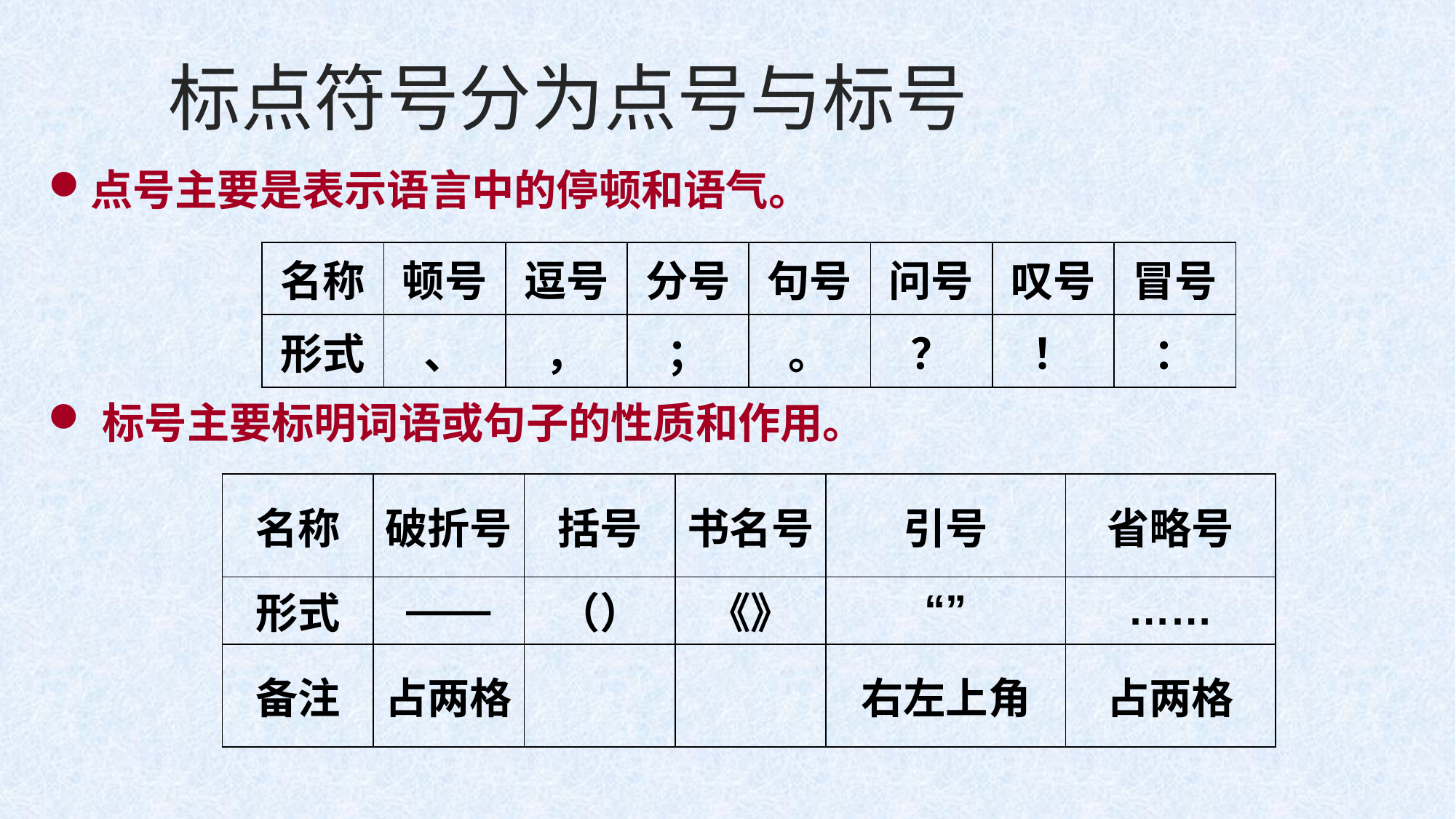

# 标点符号分为点号与标号
点号主要是表示语言中的停顿和语气。

| 名称 | 顿号 | 逗号 | 分号 | 句号 | 问号 | 叹号 | 冒号 |
| --- | --- | --- | --- | --- | --- | --- | --- |
| 形式 | 、 | ， | ； | 。 | ？ | ！ | ： |
标号主要标明词语或句子的性质和作用。
| 名称 | 破折号 | 括号 | 书名号 | 引号 | 省略号 |
| --- | --- | --- | --- | --- | --- |
| 形式 | —— | （） | 《》 | “” | …… |
| 备注 | 占两格 |  |  | 右左上角 | 占两格 |